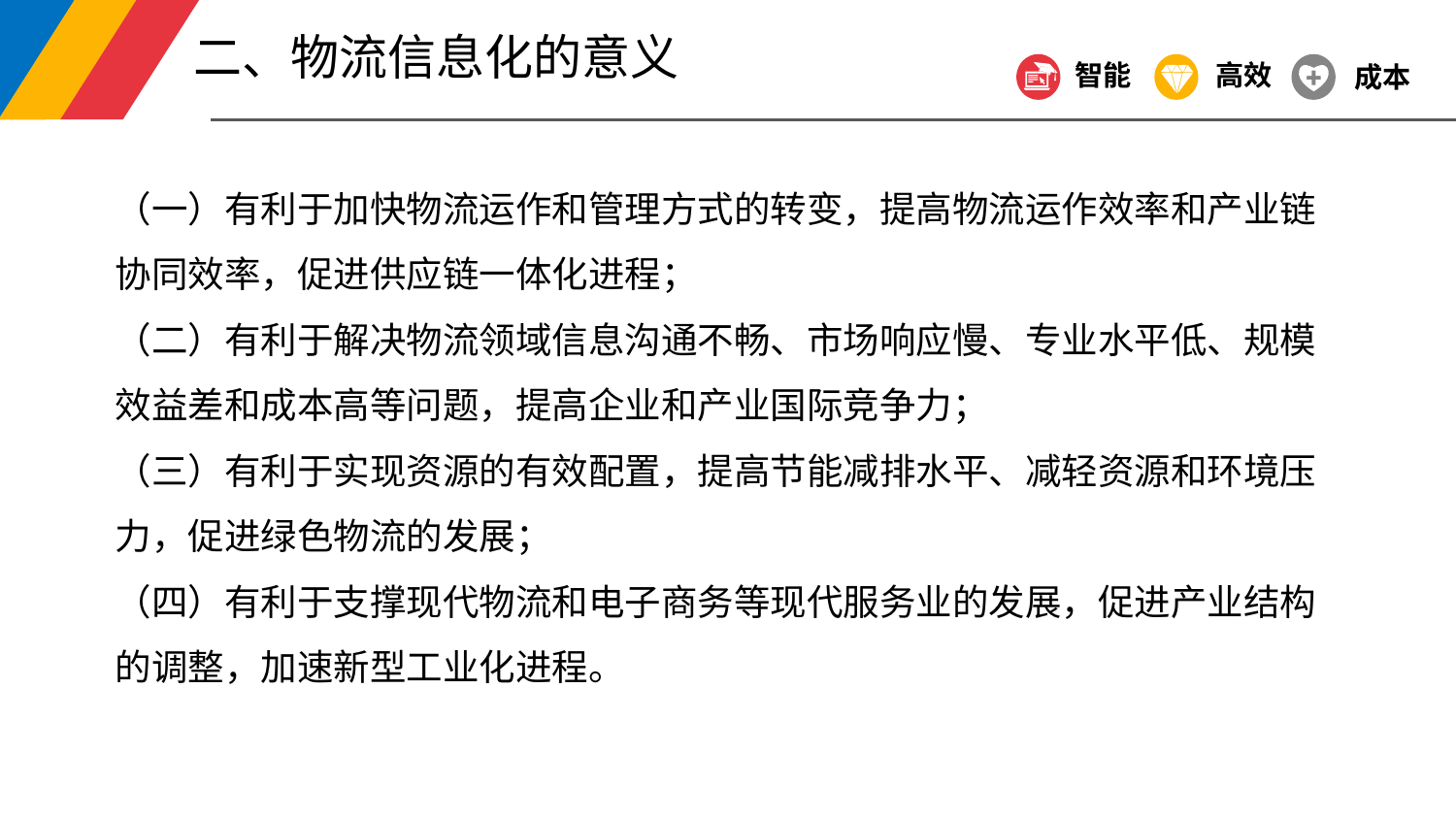

二、物流信息化的意义
智能
高效
成本
（一）有利于加快物流运作和管理方式的转变，提高物流运作效率和产业链协同效率，促进供应链一体化进程；
（二）有利于解决物流领域信息沟通不畅、市场响应慢、专业水平低、规模效益差和成本高等问题，提高企业和产业国际竞争力；
（三）有利于实现资源的有效配置，提高节能减排水平、减轻资源和环境压力，促进绿色物流的发展；
（四）有利于支撑现代物流和电子商务等现代服务业的发展，促进产业结构的调整，加速新型工业化进程。